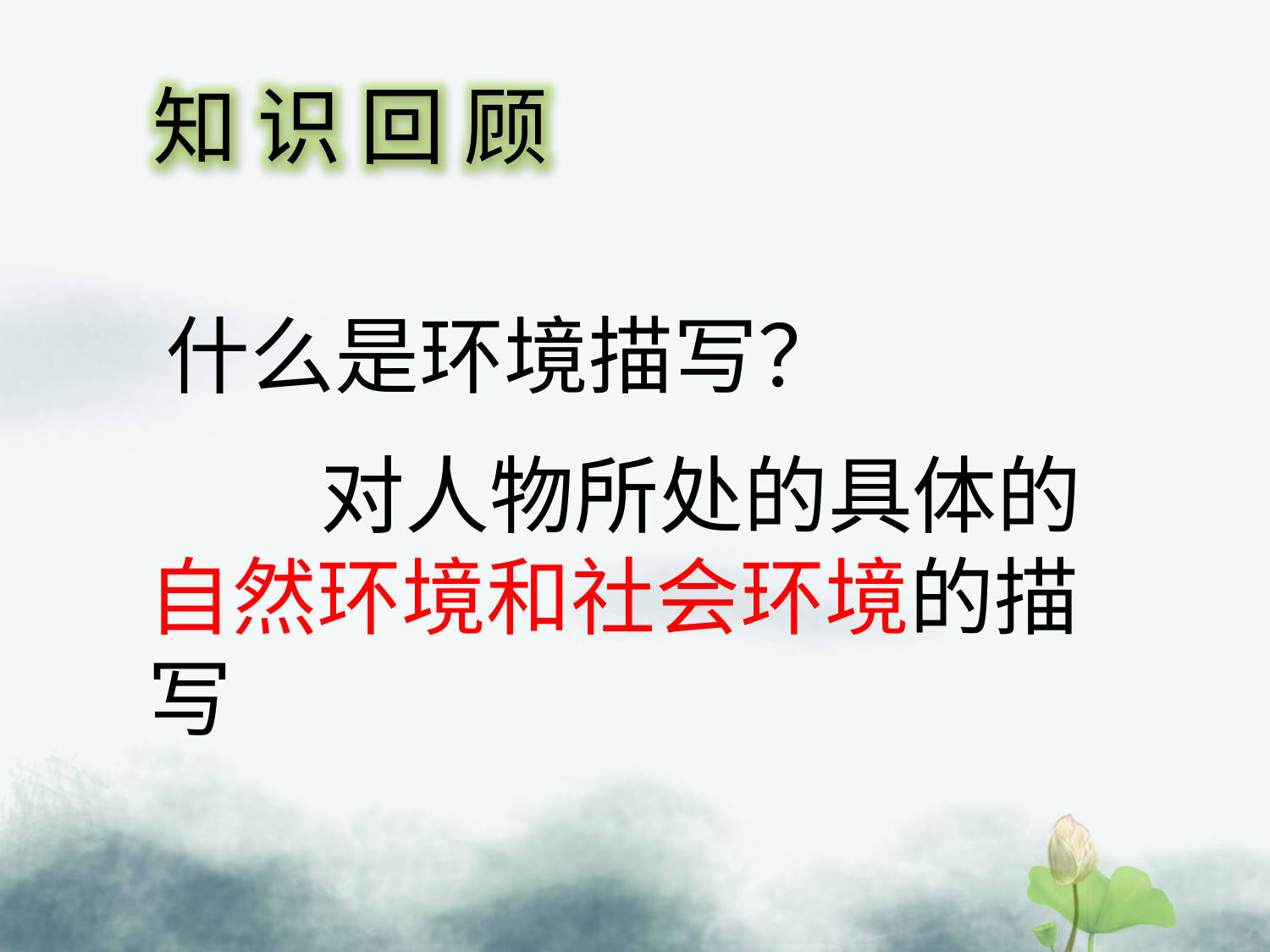

知 识 回 顾

  什么是环境描写？

        对人物所处的具体的自然环境和社会环境的描写